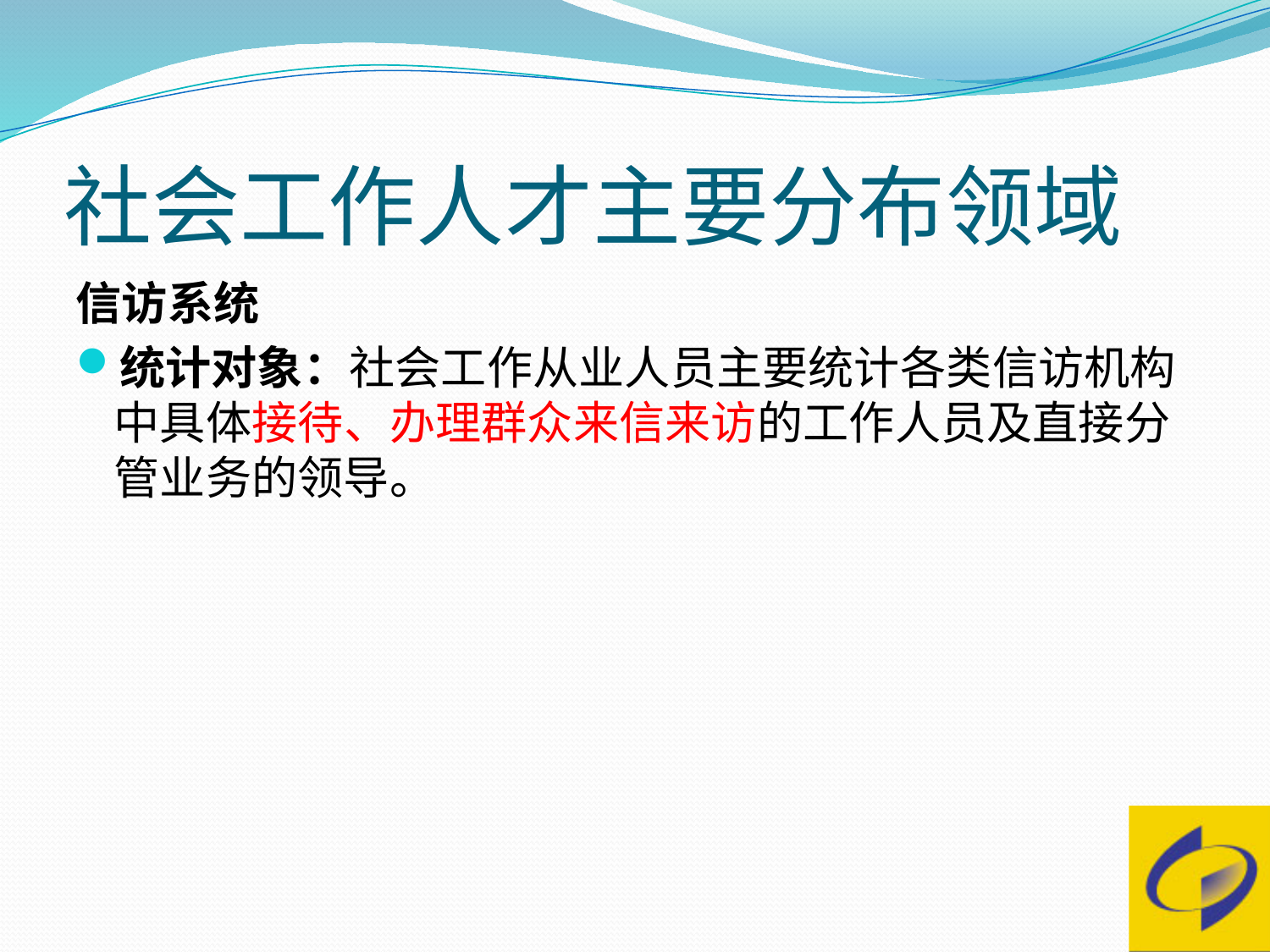

# 社会工作人才主要分布领域
信访系统
统计对象：社会工作从业人员主要统计各类信访机构中具体接待、办理群众来信来访的工作人员及直接分管业务的领导。